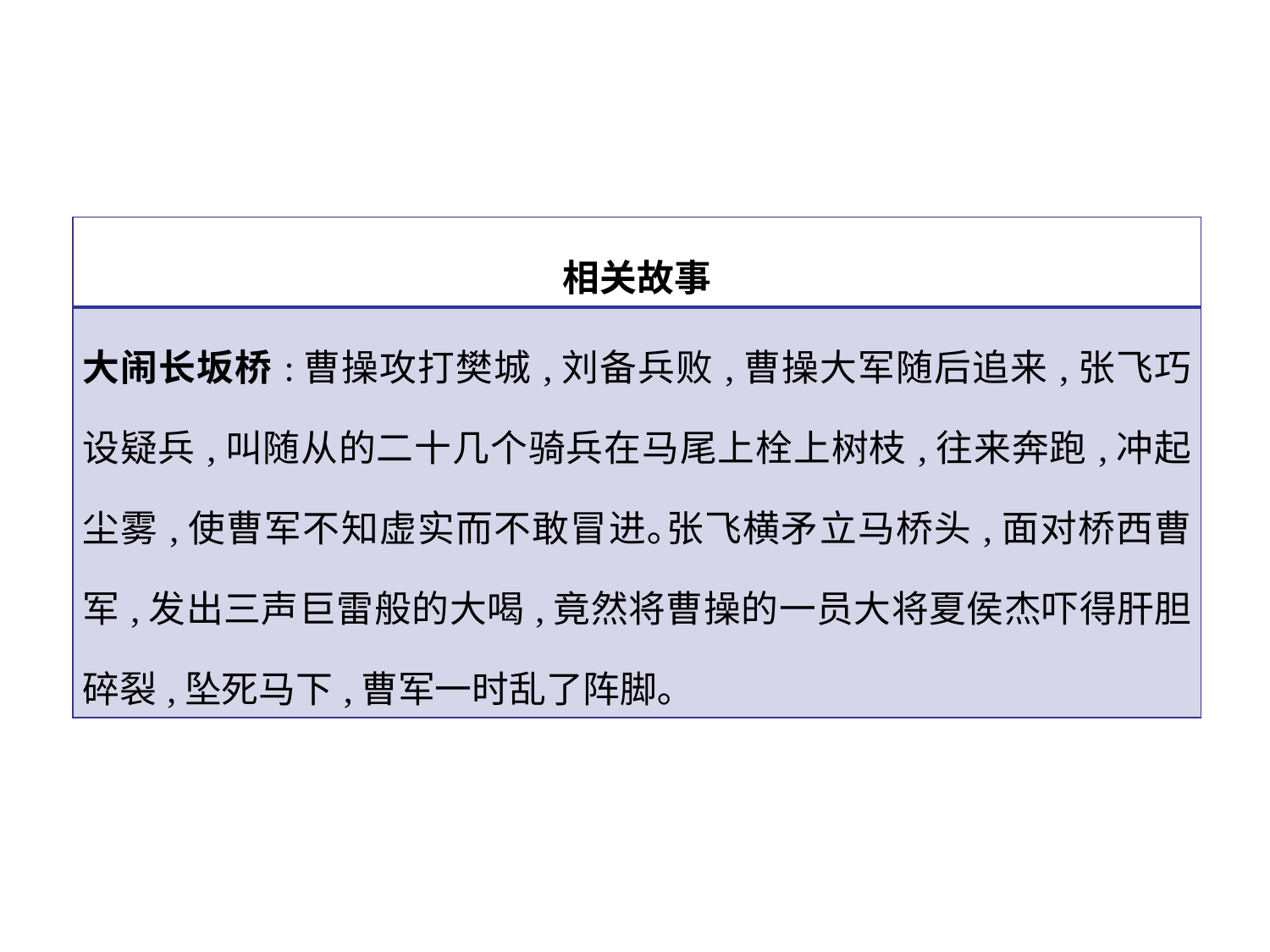

| 相关故事 |
| --- |
| 大闹长坂桥:曹操攻打樊城,刘备兵败,曹操大军随后追来,张飞巧设疑兵,叫随从的二十几个骑兵在马尾上栓上树枝,往来奔跑,冲起尘雾,使曹军不知虚实而不敢冒进｡张飞横矛立马桥头,面对桥西曹军,发出三声巨雷般的大喝,竟然将曹操的一员大将夏侯杰吓得肝胆碎裂,坠死马下,曹军一时乱了阵脚｡ |